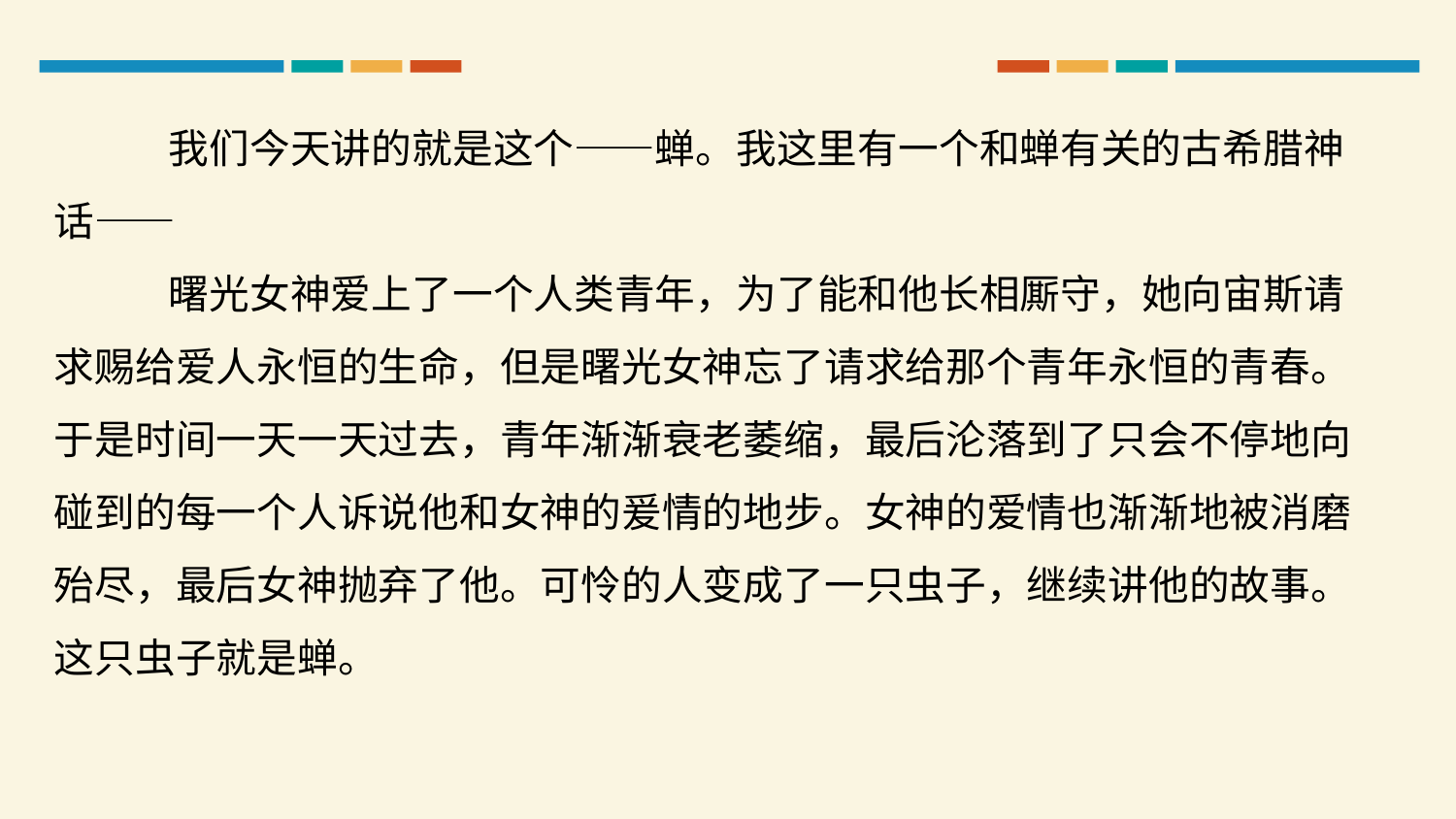

我们今天讲的就是这个——蝉。我这里有一个和蝉有关的古希腊神话——
曙光女神爱上了一个人类青年，为了能和他长相厮守，她向宙斯请求赐给爱人永恒的生命，但是曙光女神忘了请求给那个青年永恒的青春。于是时间一天一天过去，青年渐渐衰老萎缩，最后沦落到了只会不停地向碰到的每一个人诉说他和女神的爰情的地步。女神的爱情也渐渐地被消磨殆尽，最后女神抛弃了他。可怜的人变成了一只虫子，继续讲他的故事。这只虫子就是蝉。